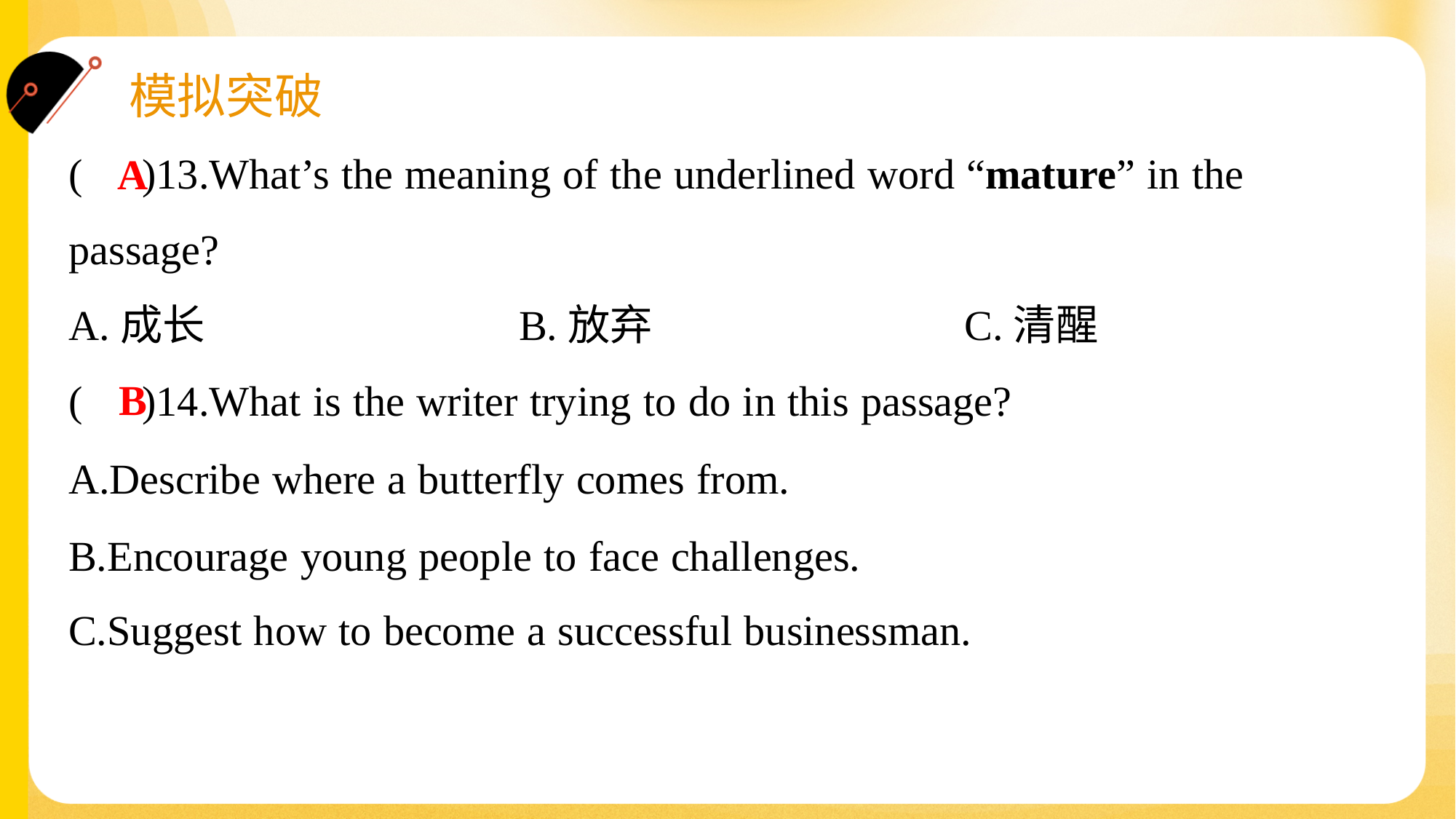

(     )13.What’s the meaning of the underlined word “mature” in the
passage?
A
A.成长	B.放弃	C.清醒
B
(     )14.What is the writer trying to do in this passage?
A.Describe where a butterfly comes from.
B.Encourage young people to face challenges.
C.Suggest how to become a successful businessman.